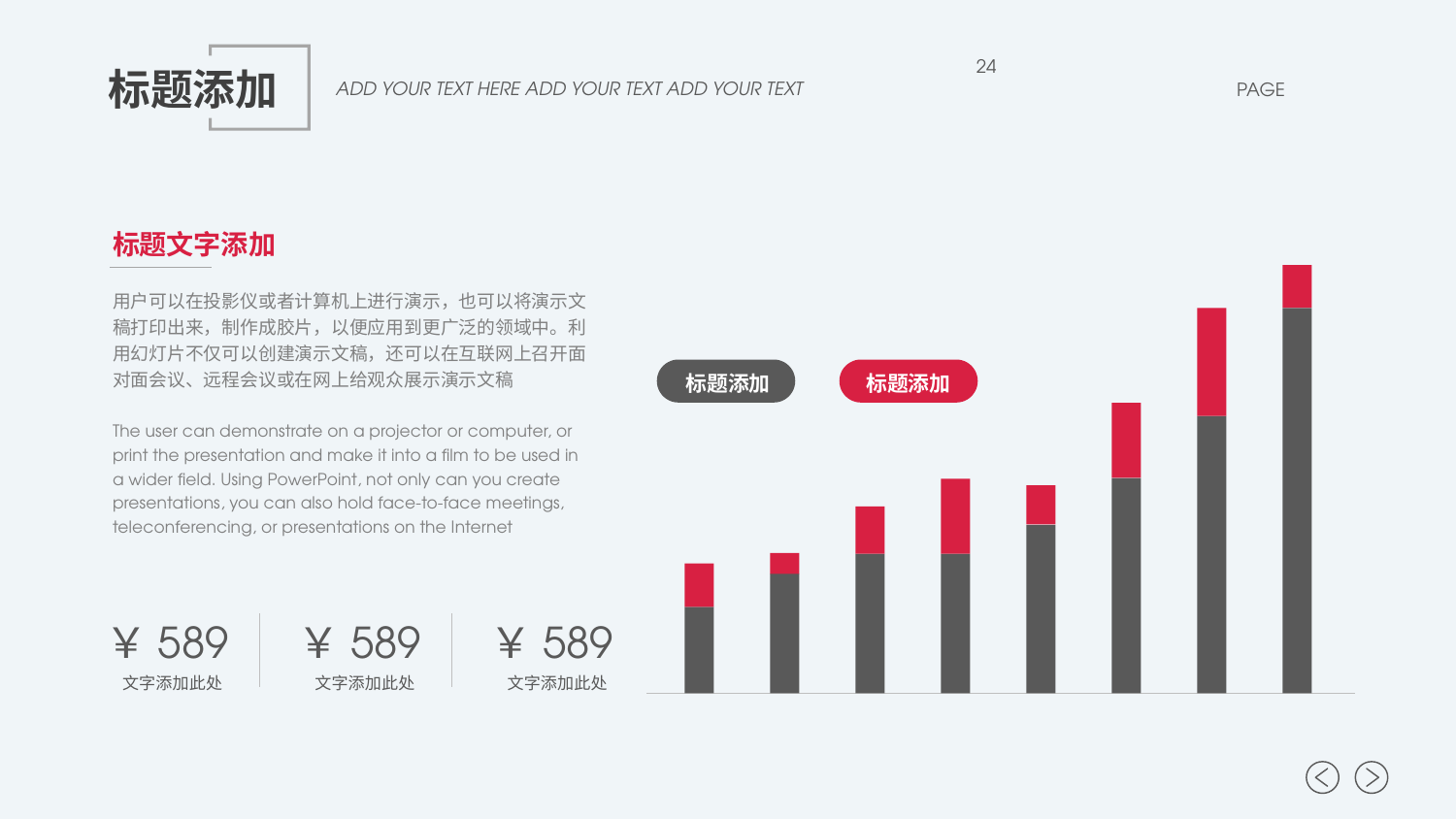

24
标题添加
ADD YOUR TEXT HERE ADD YOUR TEXT ADD YOUR TEXT
PAGE
标题文字添加
用户可以在投影仪或者计算机上进行演示，也可以将演示文稿打印出来，制作成胶片，以便应用到更广泛的领域中。利用幻灯片不仅可以创建演示文稿，还可以在互联网上召开面对面会议、远程会议或在网上给观众展示演示文稿
The user can demonstrate on a projector or computer, or print the presentation and make it into a film to be used in a wider field. Using PowerPoint, not only can you create presentations, you can also hold face-to-face meetings, teleconferencing, or presentations on the Internet

标题添加
标题添加
￥589
文字添加此处
￥589
文字添加此处
￥589
文字添加此处